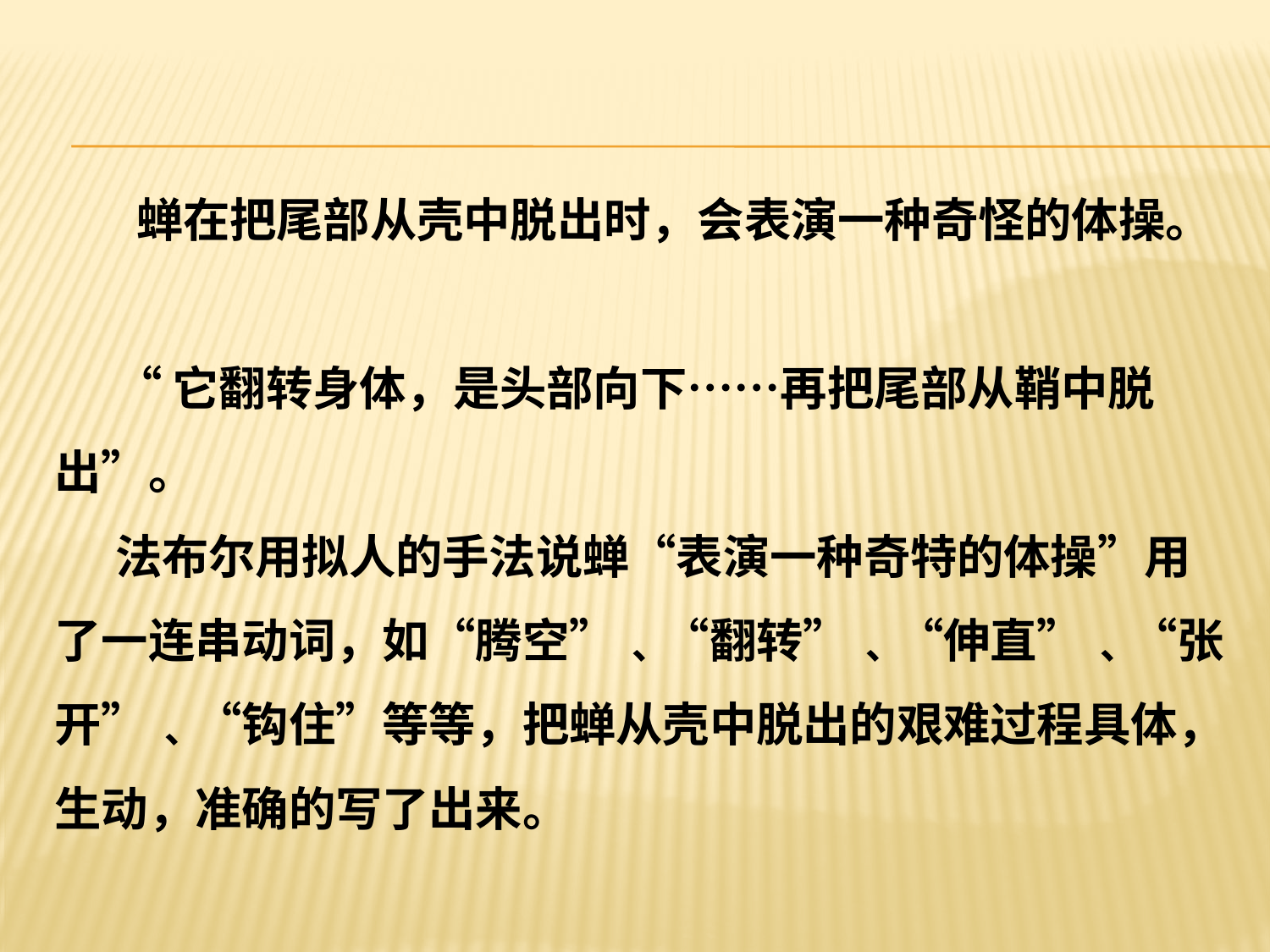

蝉在把尾部从壳中脱出时，会表演一种奇怪的体操。
“它翻转身体，是头部向下……再把尾部从鞘中脱出”。
法布尔用拟人的手法说蝉“表演一种奇特的体操”用了一连串动词，如“腾空”﹑“翻转”﹑“伸直”﹑“张开”﹑“钩住”等等，把蝉从壳中脱出的艰难过程具体，生动，准确的写了出来。